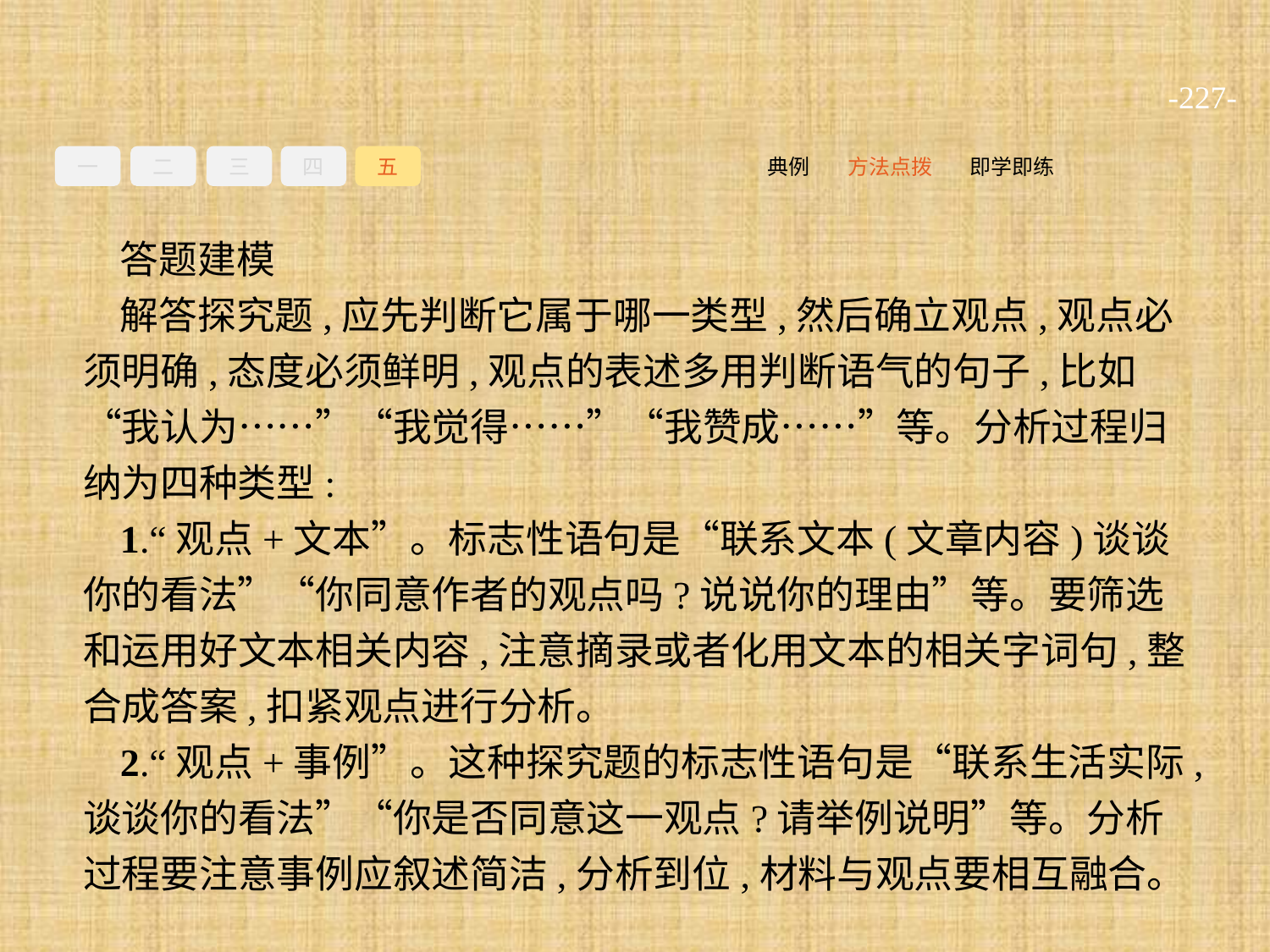

-227-
一
二
三
四
五
即学即练
方法点拨
典例
答题建模
解答探究题,应先判断它属于哪一类型,然后确立观点,观点必须明确,态度必须鲜明,观点的表述多用判断语气的句子,比如“我认为……”“我觉得……”“我赞成……”等。分析过程归纳为四种类型:
1.“观点+文本”。标志性语句是“联系文本(文章内容)谈谈你的看法”“你同意作者的观点吗?说说你的理由”等。要筛选和运用好文本相关内容,注意摘录或者化用文本的相关字词句,整合成答案,扣紧观点进行分析。
2.“观点+事例”。这种探究题的标志性语句是“联系生活实际,谈谈你的看法”“你是否同意这一观点?请举例说明”等。分析过程要注意事例应叙述简洁,分析到位,材料与观点要相互融合。